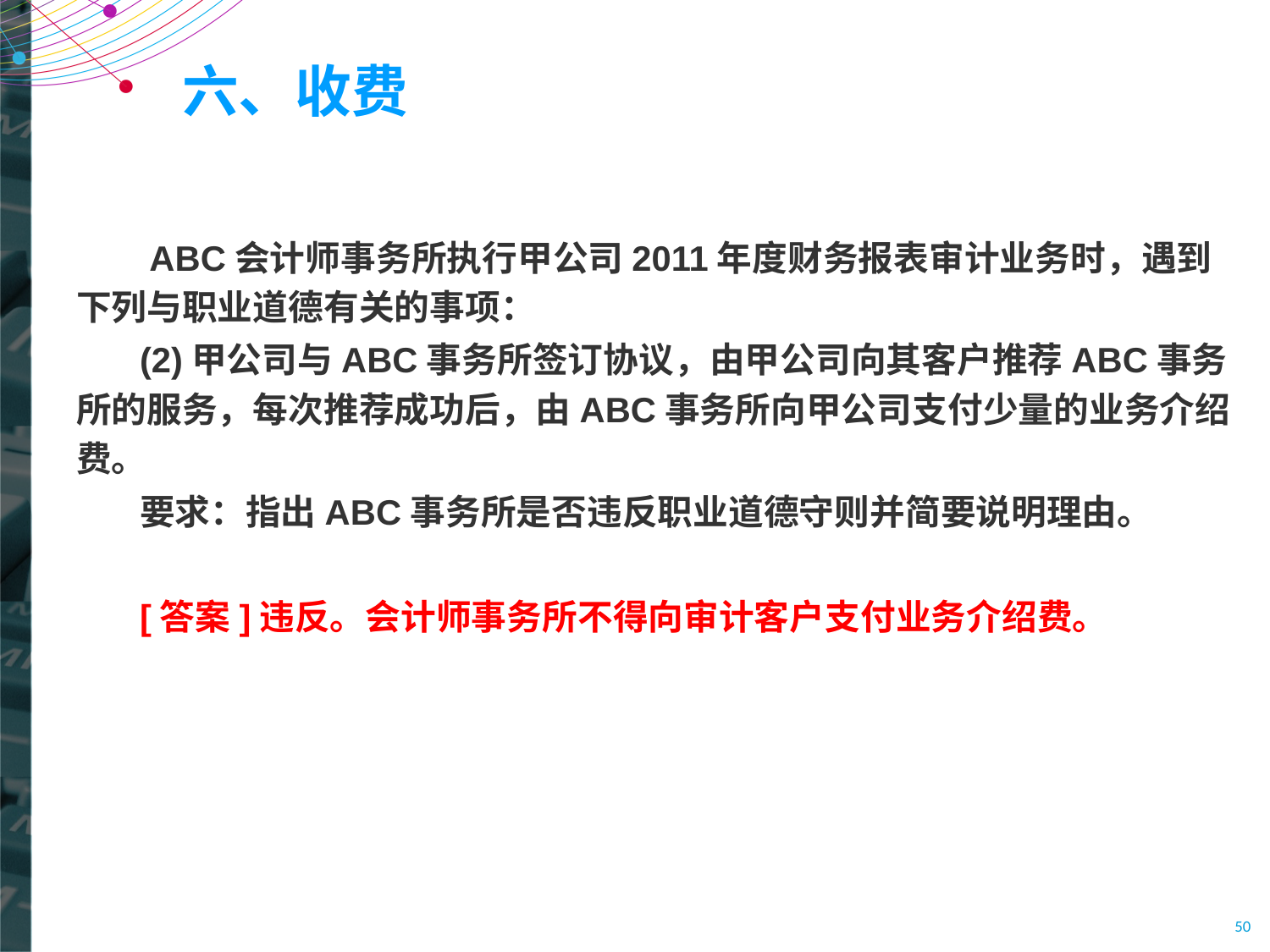

# 六、收费
 ABC会计师事务所执行甲公司2011年度财务报表审计业务时，遇到下列与职业道德有关的事项：
(2)甲公司与ABC事务所签订协议，由甲公司向其客户推荐ABC事务所的服务，每次推荐成功后，由ABC事务所向甲公司支付少量的业务介绍费。
要求：指出ABC事务所是否违反职业道德守则并简要说明理由。

[答案]违反。会计师事务所不得向审计客户支付业务介绍费。